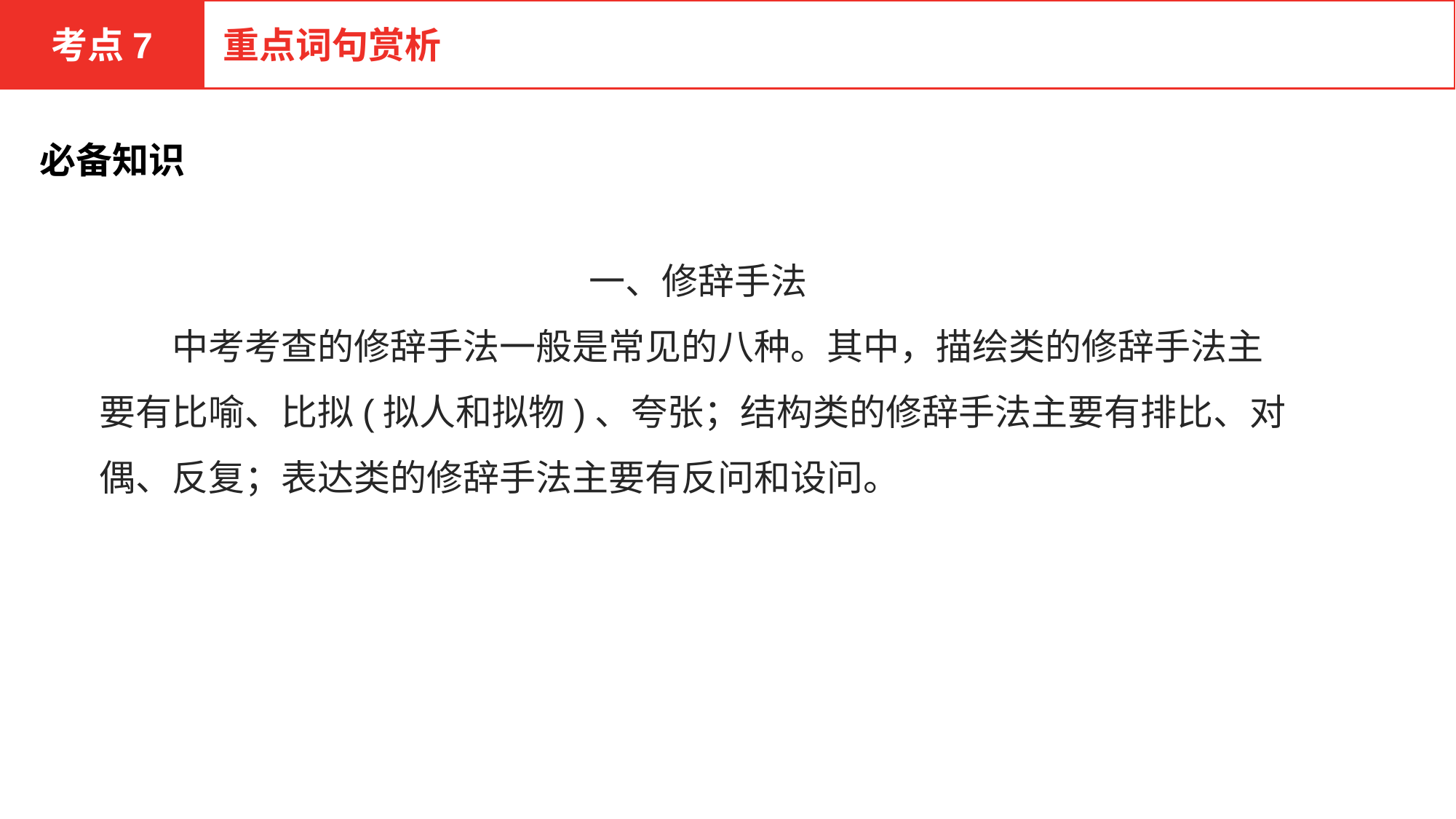

考点7
重点词句赏析
必备知识

一、修辞手法
　　中考考查的修辞手法一般是常见的八种。其中，描绘类的修辞手法主要有比喻、比拟(拟人和拟物)、夸张；结构类的修辞手法主要有排比、对偶、反复；表达类的修辞手法主要有反问和设问。